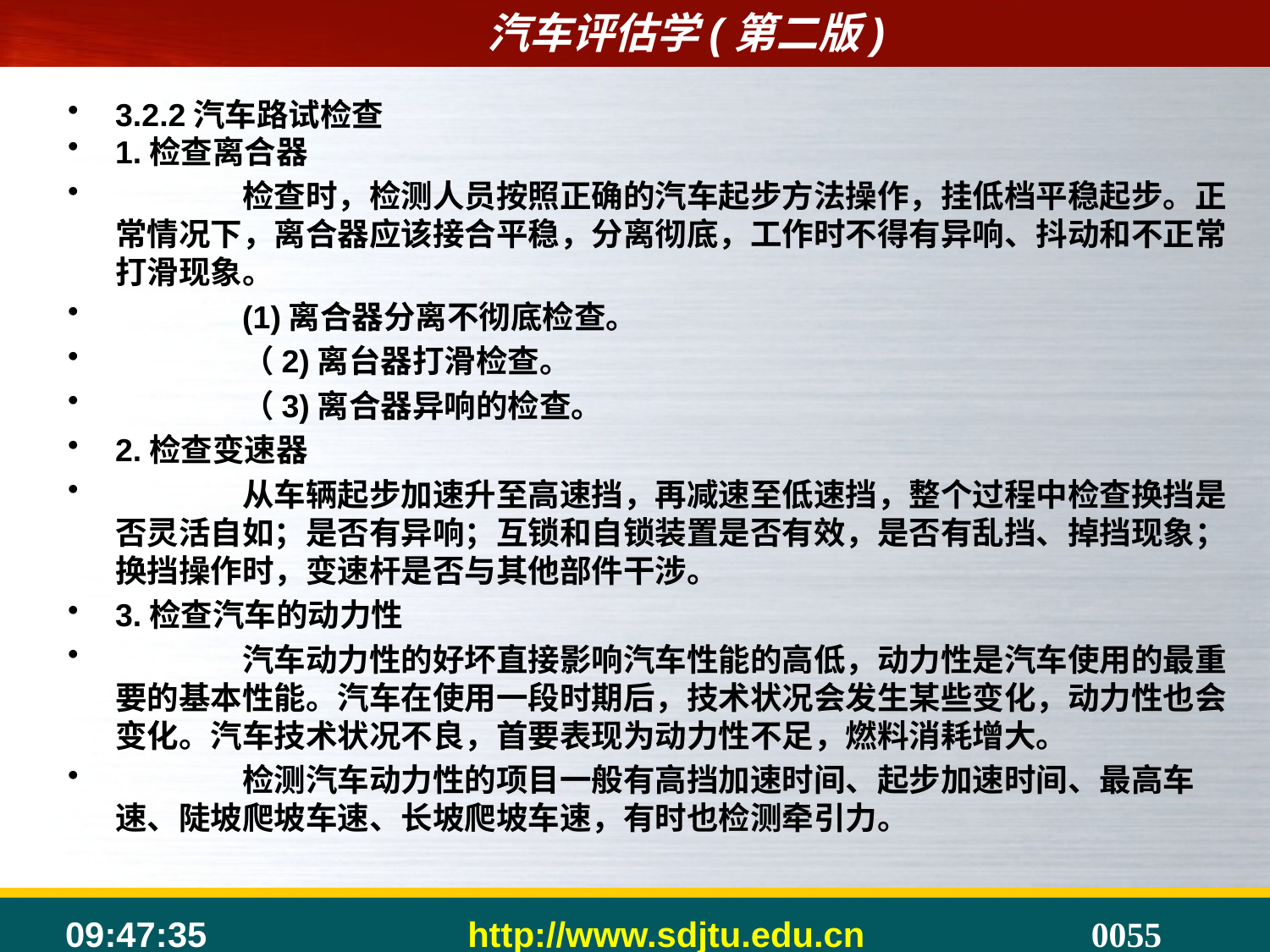

3.2.2汽车路试检查
1.检查离合器
	检查时，检测人员按照正确的汽车起步方法操作，挂低档平稳起步。正常情况下，离合器应该接合平稳，分离彻底，工作时不得有异响、抖动和不正常打滑现象。
	(1)离合器分离不彻底检查。
	（2)离台器打滑检查。
	（3)离合器异响的检查。
2.检查变速器
	从车辆起步加速升至高速挡，再减速至低速挡，整个过程中检查换挡是否灵活自如；是否有异响；互锁和自锁装置是否有效，是否有乱挡、掉挡现象；换挡操作时，变速杆是否与其他部件干涉。
3.检查汽车的动力性
	汽车动力性的好坏直接影响汽车性能的高低，动力性是汽车使用的最重要的基本性能。汽车在使用一段时期后，技术状况会发生某些变化，动力性也会变化。汽车技术状况不良，首要表现为动力性不足，燃料消耗增大。
	检测汽车动力性的项目一般有高挡加速时间、起步加速时间、最高车速、陡坡爬坡车速、长坡爬坡车速，有时也检测牵引力。